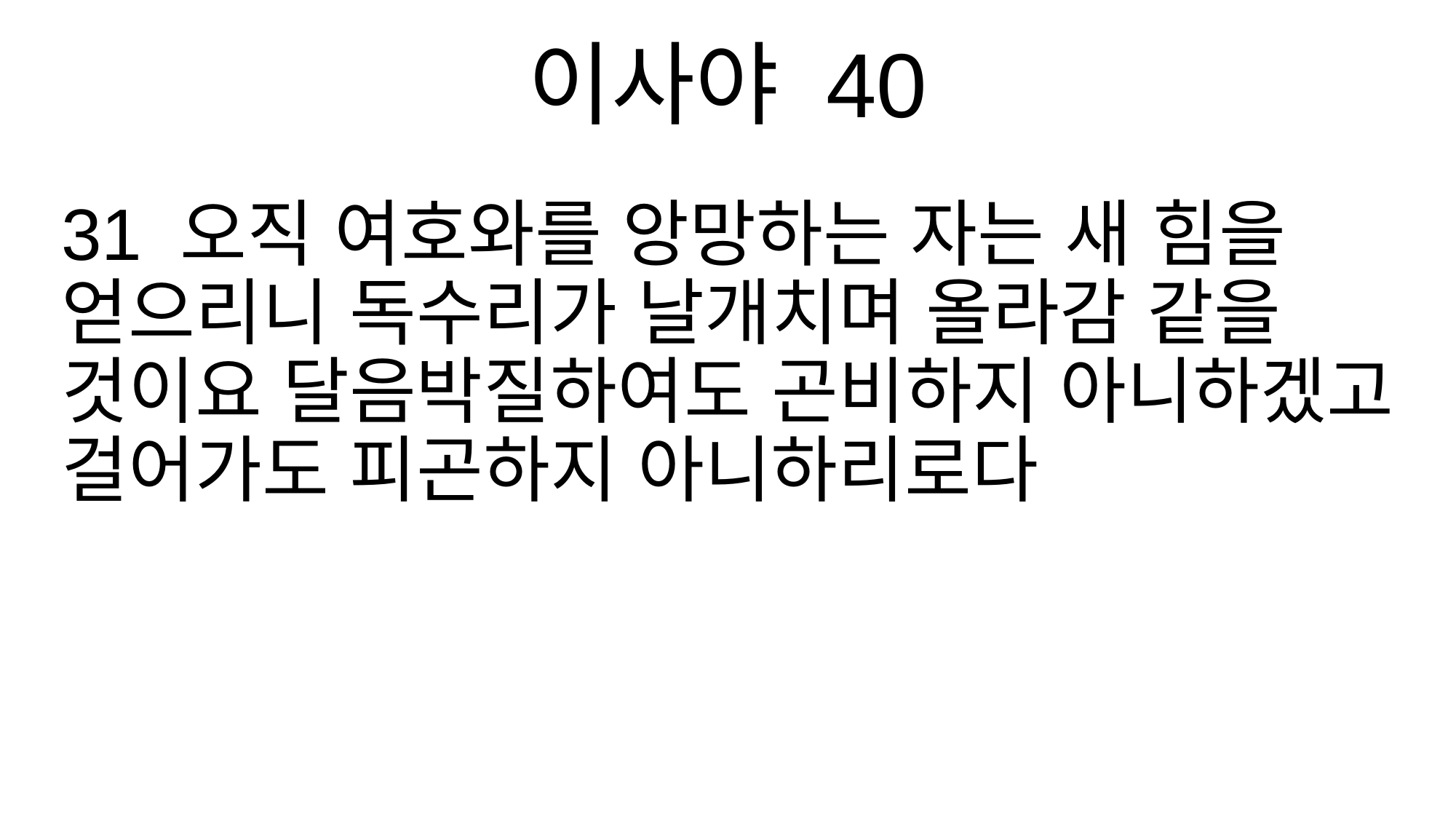

이사야 40
31 오직 여호와를 앙망하는 자는 새 힘을 얻으리니 독수리가 날개치며 올라감 같을 것이요 달음박질하여도 곤비하지 아니하겠고 걸어가도 피곤하지 아니하리로다